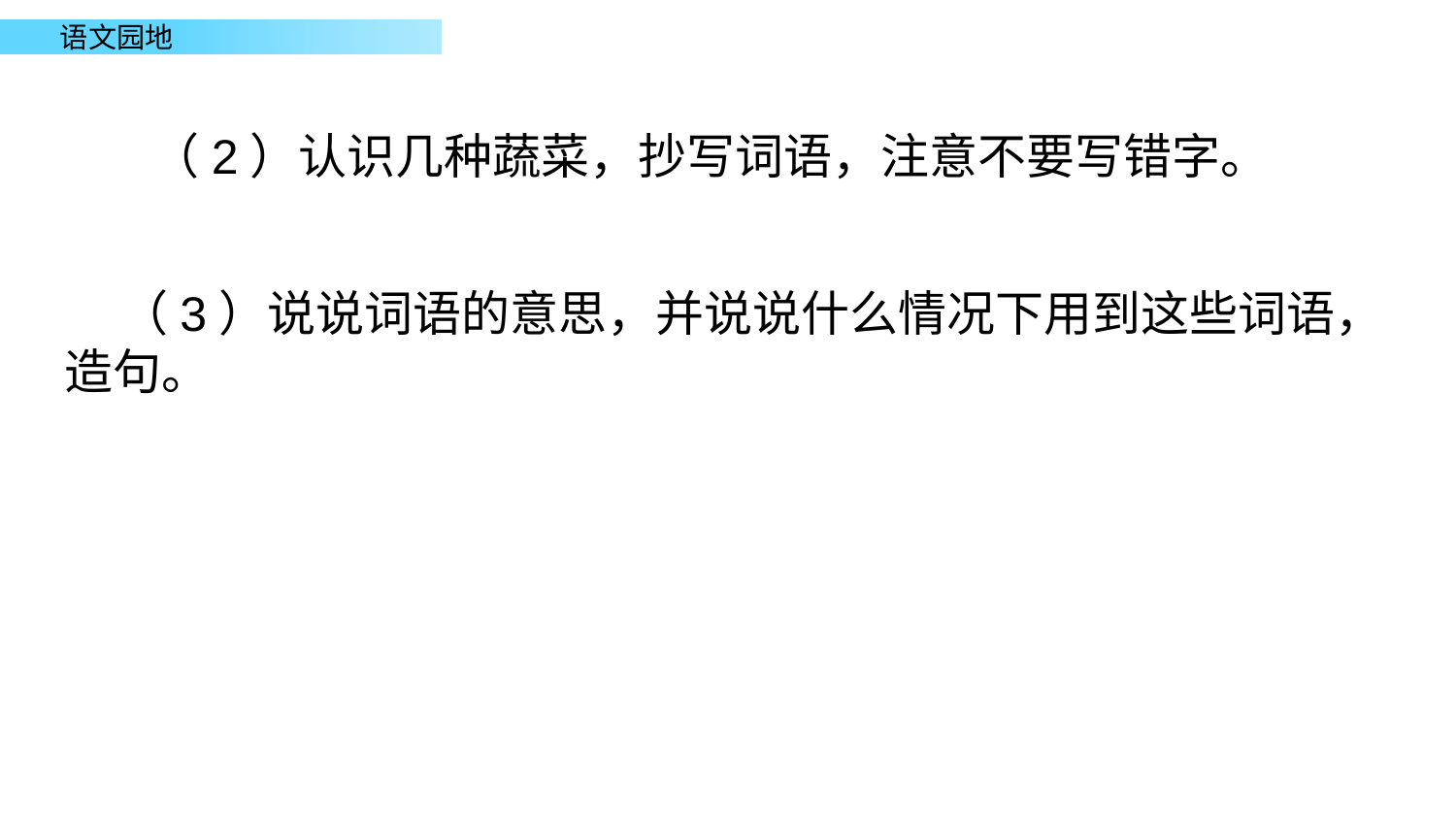

（2）认识几种蔬菜，抄写词语，注意不要写错字。
    （3）说说词语的意思，并说说什么情况下用到这些词语，造句。